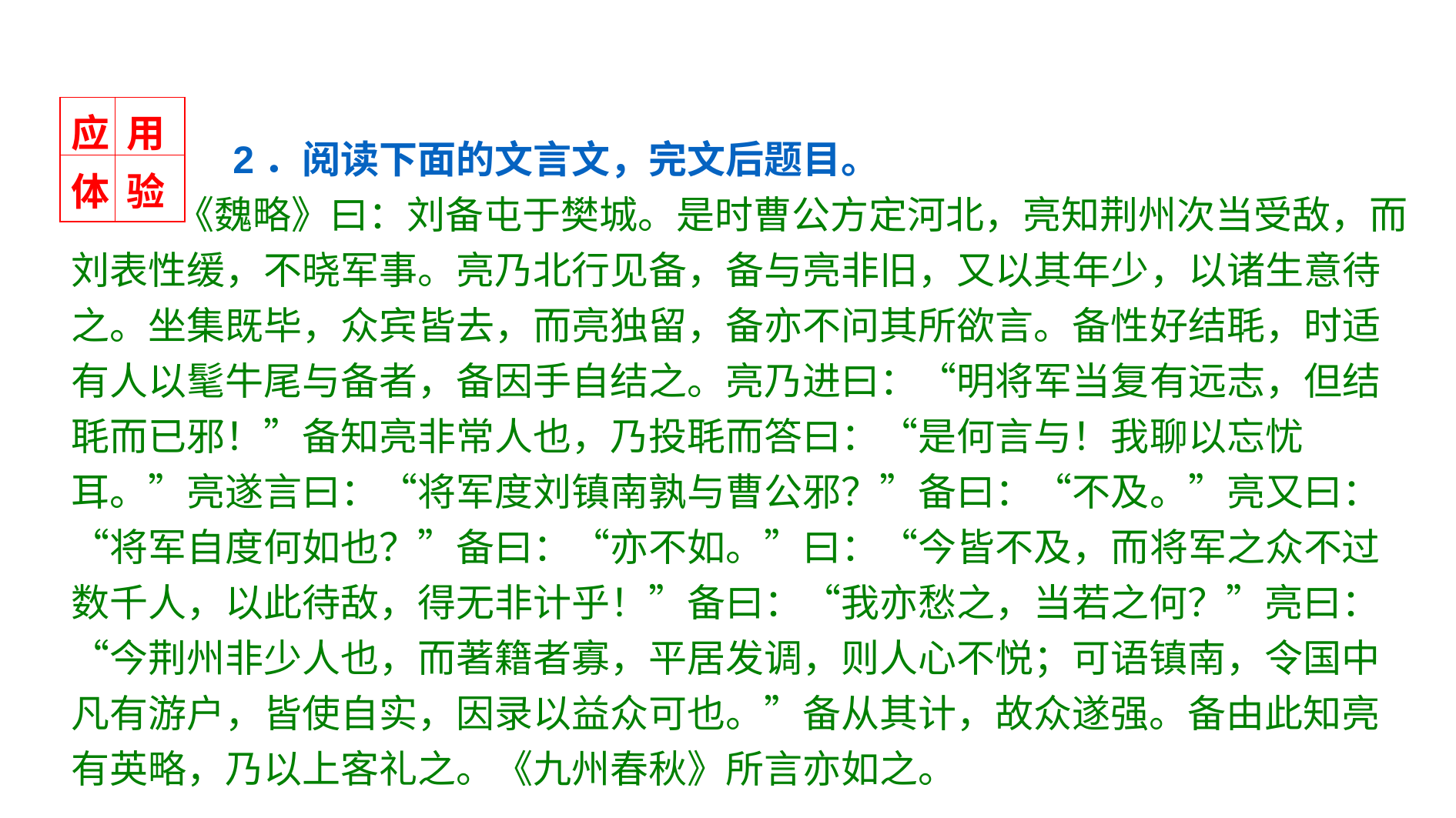

| 应 | 用 |
| --- | --- |
| 体 | 验 |
               2．阅读下面的文言文，完文后题目。
           《魏略》曰：刘备屯于樊城。是时曹公方定河北，亮知荆州次当受敌，而刘表性缓，不晓军事。亮乃北行见备，备与亮非旧，又以其年少，以诸生意待之。坐集既毕，众宾皆去，而亮独留，备亦不问其所欲言。备性好结毦，时适有人以髦牛尾与备者，备因手自结之。亮乃进曰：“明将军当复有远志，但结毦而已邪！”备知亮非常人也，乃投毦而答曰：“是何言与！我聊以忘忧耳。”亮遂言曰：“将军度刘镇南孰与曹公邪？”备曰：“不及。”亮又曰：“将军自度何如也？”备曰：“亦不如。”曰：“今皆不及，而将军之众不过数千人，以此待敌，得无非计乎！”备曰：“我亦愁之，当若之何？”亮曰：“今荆州非少人也，而著籍者寡，平居发调，则人心不悦；可语镇南，令国中凡有游户，皆使自实，因录以益众可也。”备从其计，故众遂强。备由此知亮有英略，乃以上客礼之。《九州春秋》所言亦如之。